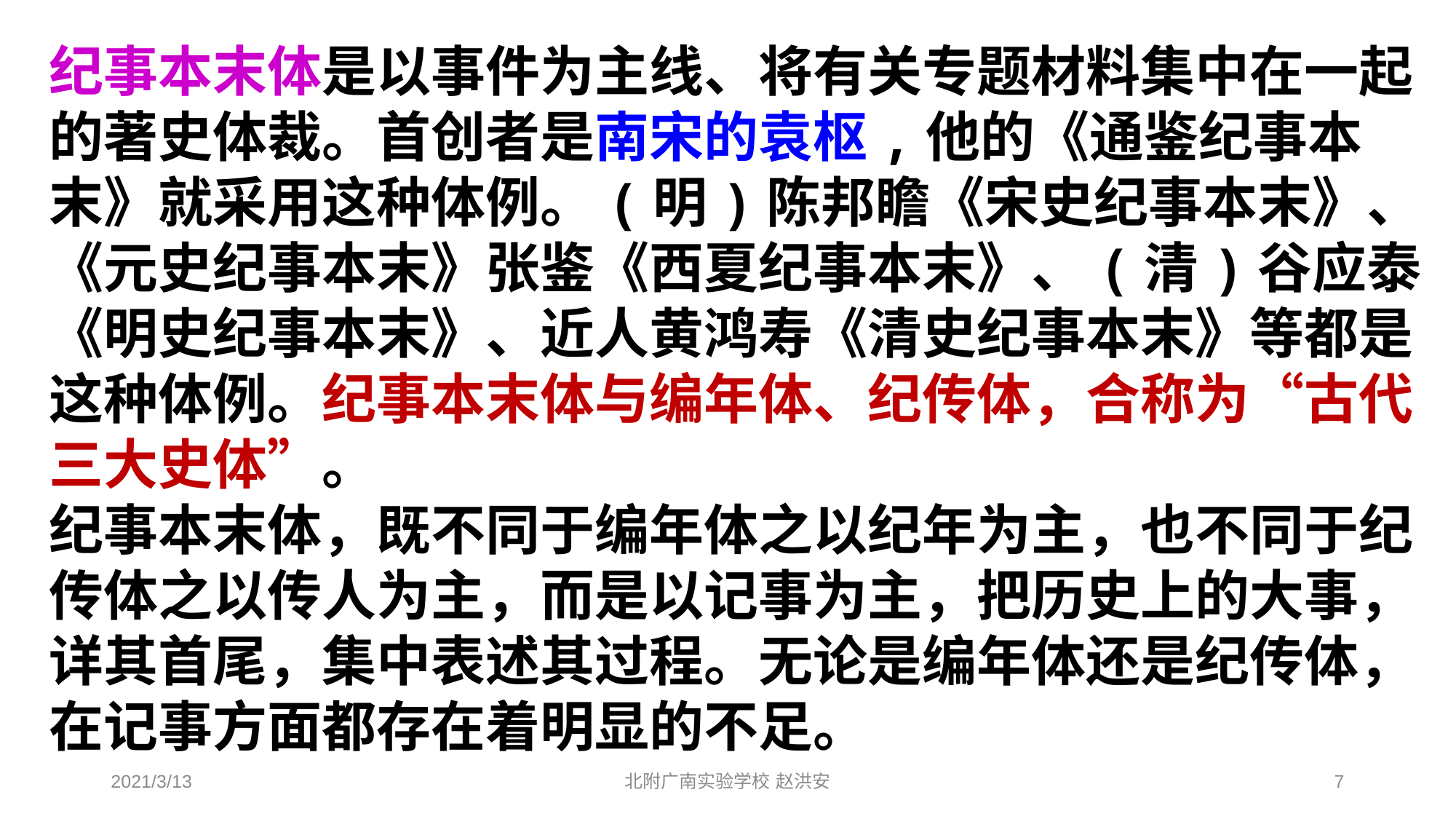

纪事本末体是以事件为主线、将有关专题材料集中在一起的著史体裁。首创者是南宋的袁枢,他的《通鉴纪事本末》就采用这种体例。(明)陈邦瞻《宋史纪事本末》、《元史纪事本末》张鉴《西夏纪事本末》、(清)谷应泰《明史纪事本末》、近人黄鸿寿《清史纪事本末》等都是这种体例。纪事本末体与编年体、纪传体，合称为“古代三大史体”。
纪事本末体，既不同于编年体之以纪年为主，也不同于纪传体之以传人为主，而是以记事为主，把历史上的大事，详其首尾，集中表述其过程。无论是编年体还是纪传体，在记事方面都存在着明显的不足。
2021/3/13
北附广南实验学校 赵洪安
7